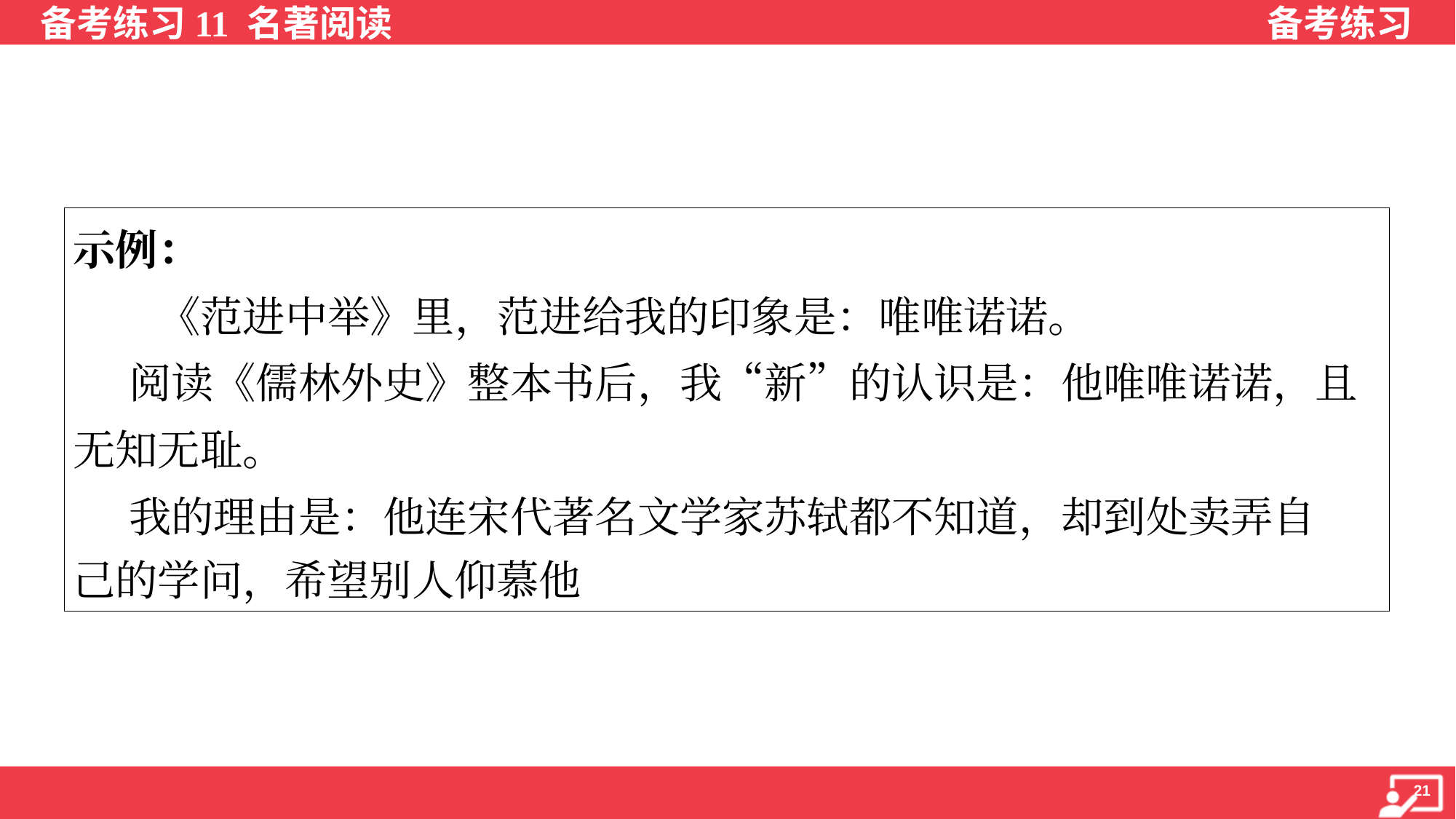

| 示例： 《范进中举》里，范进给我的印象是：唯唯诺诺。 阅读《儒林外史》整本书后，我“新”的认识是：他唯唯诺诺，且 无知无耻。 我的理由是：他连宋代著名文学家苏轼都不知道，却到处卖弄自 己的学问，希望别人仰慕他 |
| --- |